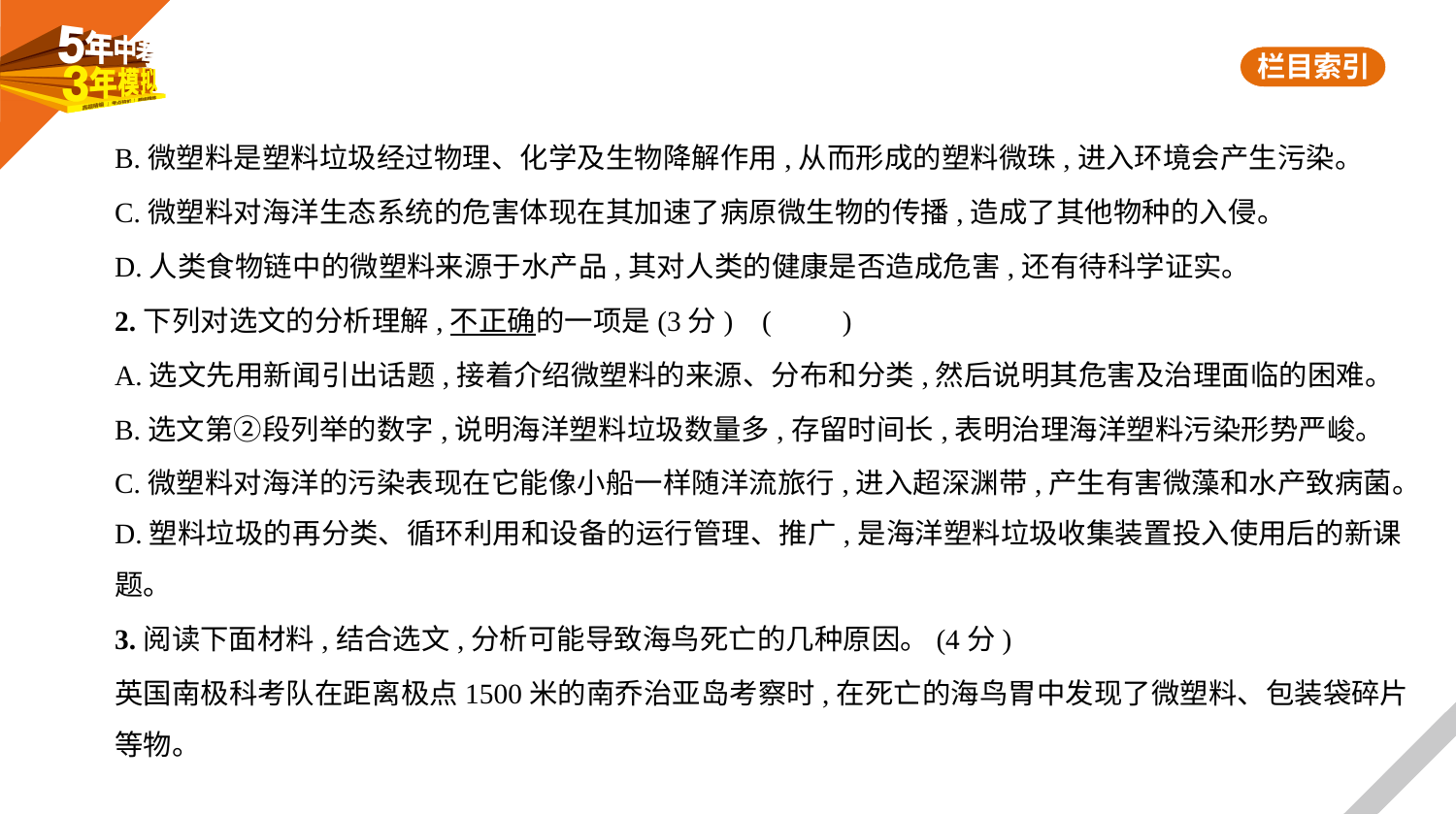

B.微塑料是塑料垃圾经过物理、化学及生物降解作用,从而形成的塑料微珠,进入环境会产生污染。
C.微塑料对海洋生态系统的危害体现在其加速了病原微生物的传播,造成了其他物种的入侵。
D.人类食物链中的微塑料来源于水产品,其对人类的健康是否造成危害,还有待科学证实。
2.下列对选文的分析理解,不正确的一项是(3分) (　　)
A.选文先用新闻引出话题,接着介绍微塑料的来源、分布和分类,然后说明其危害及治理面临的困难。
B.选文第②段列举的数字,说明海洋塑料垃圾数量多,存留时间长,表明治理海洋塑料污染形势严峻。
C.微塑料对海洋的污染表现在它能像小船一样随洋流旅行,进入超深渊带,产生有害微藻和水产致病菌。
D.塑料垃圾的再分类、循环利用和设备的运行管理、推广,是海洋塑料垃圾收集装置投入使用后的新课
题。
3.阅读下面材料,结合选文,分析可能导致海鸟死亡的几种原因。(4分)
英国南极科考队在距离极点1500米的南乔治亚岛考察时,在死亡的海鸟胃中发现了微塑料、包装袋碎片
等物。